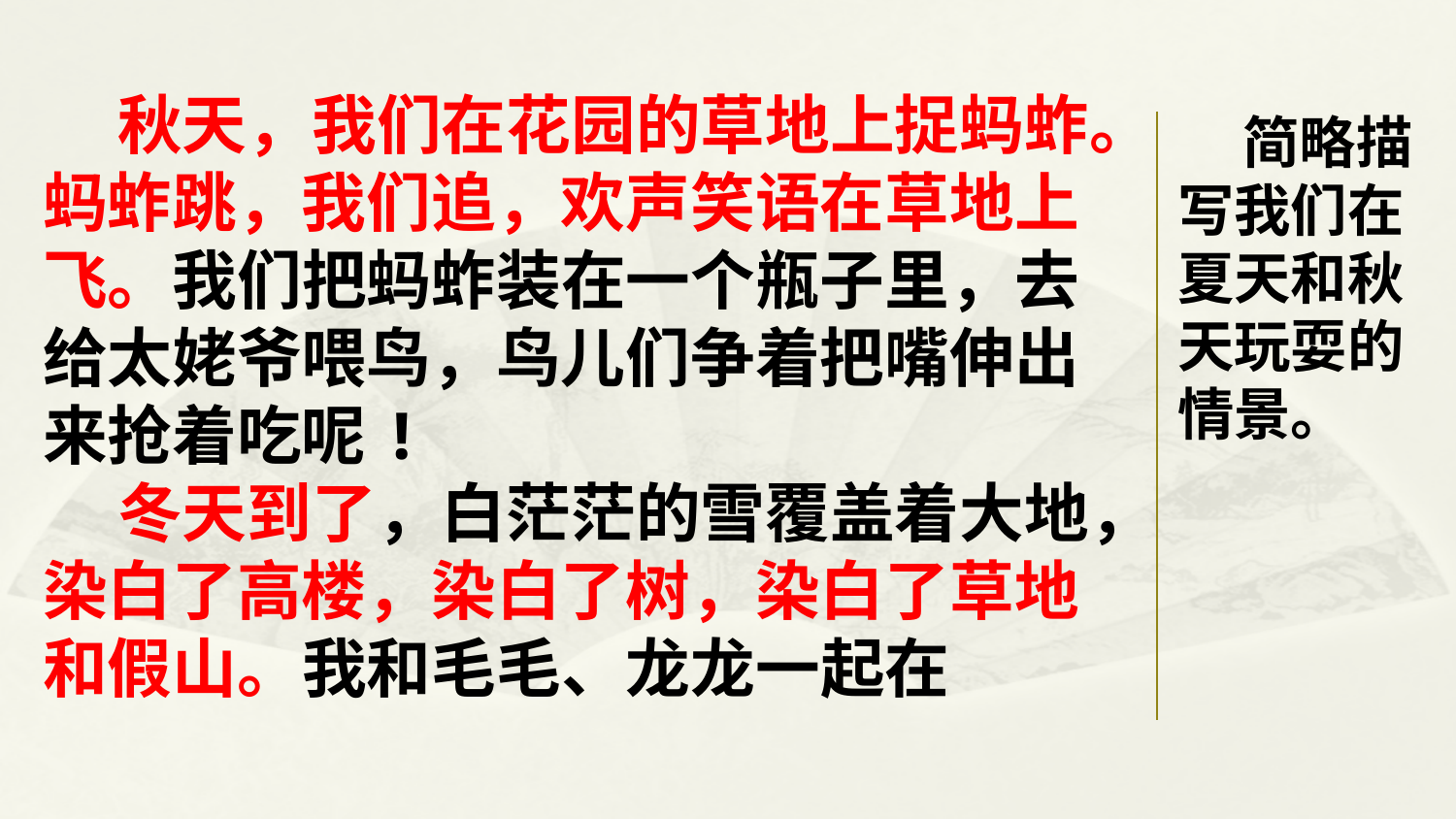

秋天，我们在花园的草地上捉蚂蚱。蚂蚱跳，我们追，欢声笑语在草地上飞。我们把蚂蚱装在一个瓶子里，去给太姥爷喂鸟，鸟儿们争着把嘴伸出来抢着吃呢!
    冬天到了，白茫茫的雪覆盖着大地，染白了高楼，染白了树，染白了草地和假山。我和毛毛、龙龙一起在
    简略描写我们在夏天和秋天玩耍的情景。